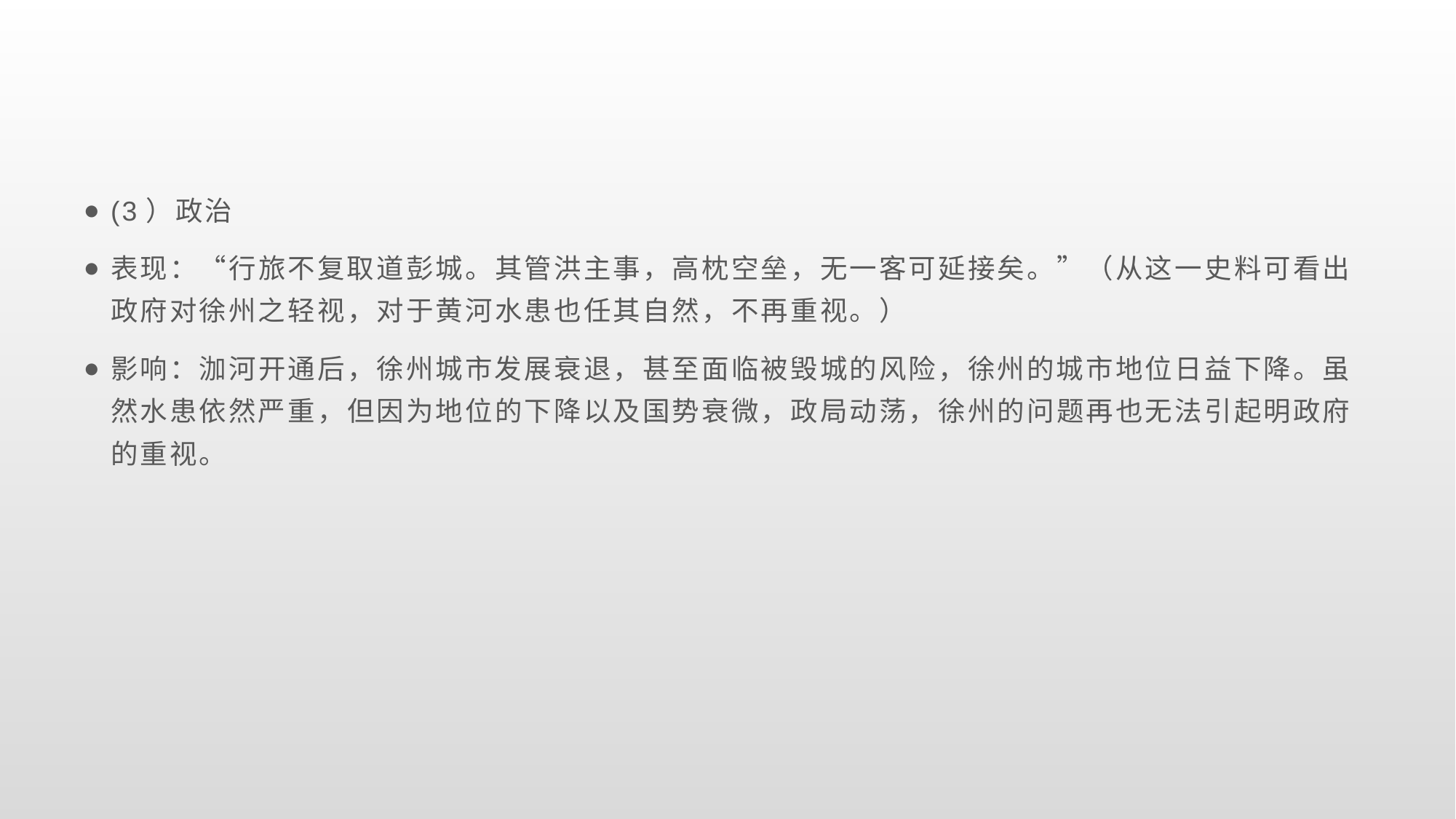

#
(3）政治
表现：“行旅不复取道彭城。其管洪主事，高枕空垒，无一客可延接矣。”（从这一史料可看出政府对徐州之轻视，对于黄河水患也任其自然，不再重视。）
影响：泇河开通后，徐州城市发展衰退，甚至面临被毁城的风险，徐州的城市地位日益下降。虽然水患依然严重，但因为地位的下降以及国势衰微，政局动荡，徐州的问题再也无法引起明政府的重视。